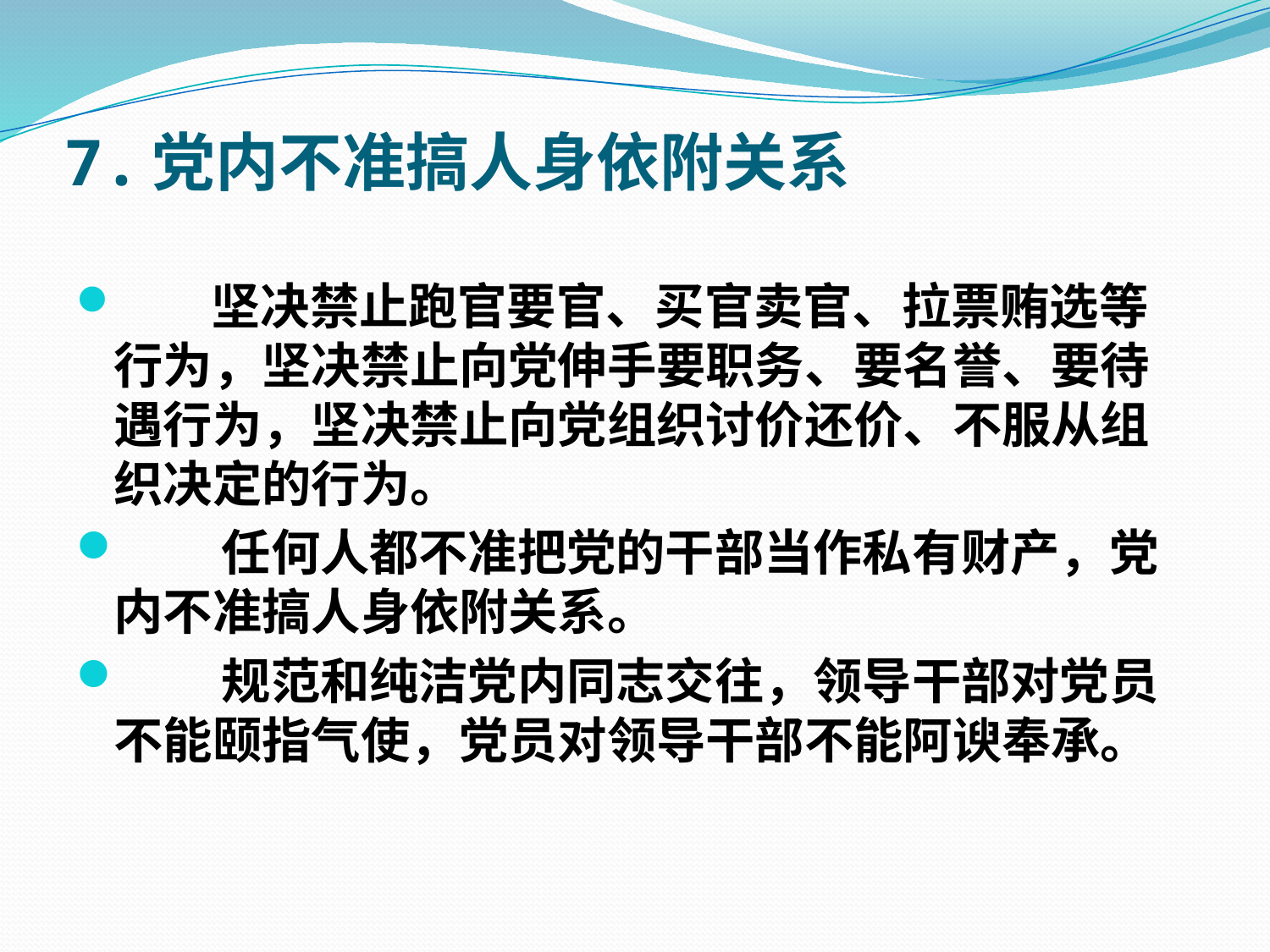

# 7.党内不准搞人身依附关系
　　坚决禁止跑官要官、买官卖官、拉票贿选等行为，坚决禁止向党伸手要职务、要名誉、要待遇行为，坚决禁止向党组织讨价还价、不服从组织决定的行为。
　　任何人都不准把党的干部当作私有财产，党内不准搞人身依附关系。
　　规范和纯洁党内同志交往，领导干部对党员不能颐指气使，党员对领导干部不能阿谀奉承。